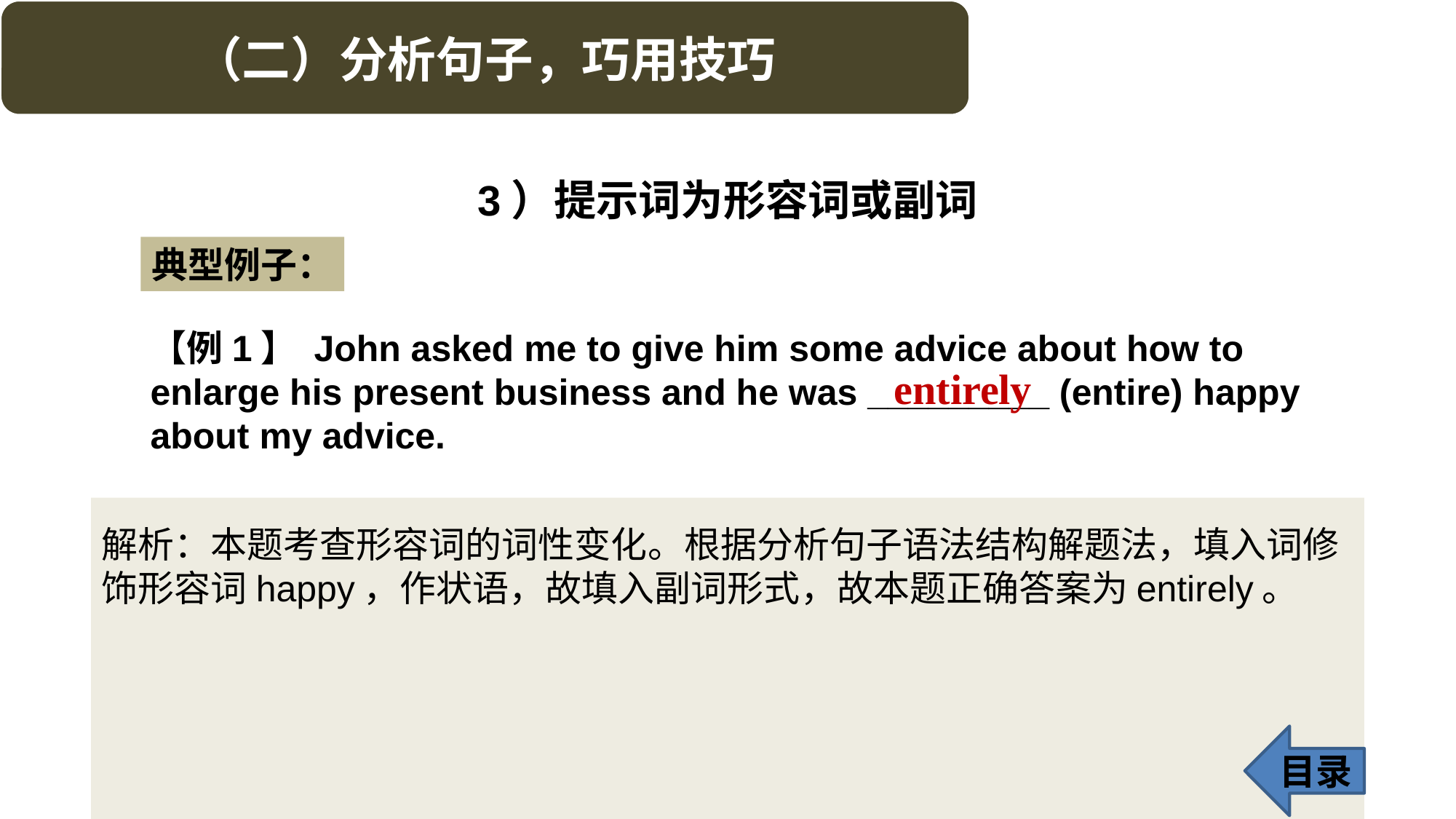

（二）分析句子，巧用技巧
3）提示词为形容词或副词
典型例子：
【例1】 John asked me to give him some advice about how to enlarge his present business and he was _________ (entire) happy about my advice.
entirely

解析：本题考查形容词的词性变化。根据分析句子语法结构解题法，填入词修饰形容词happy，作状语，故填入副词形式，故本题正确答案为entirely。
目录
37